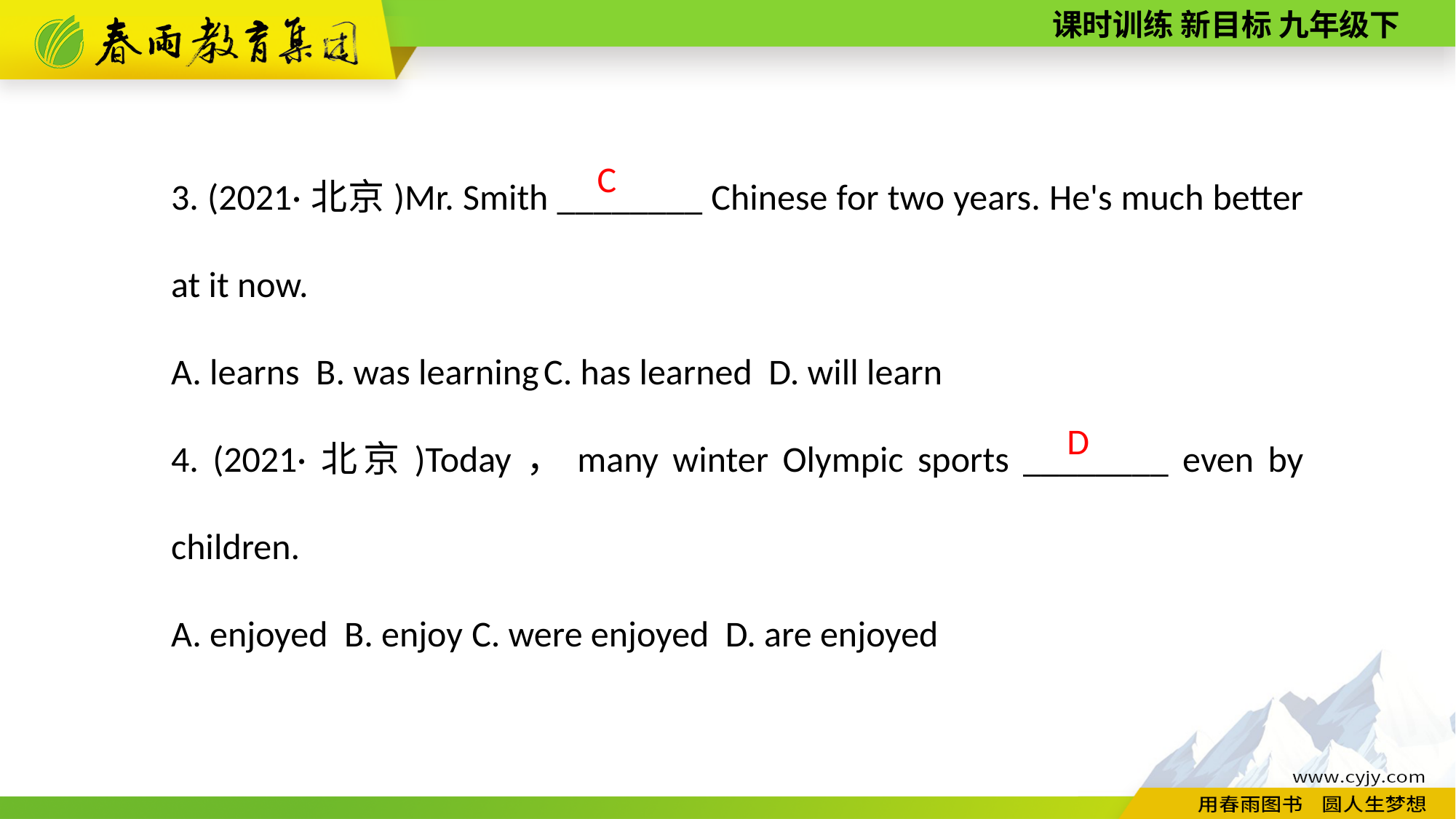

3. (2021·北京)Mr. Smith ________ Chinese for two years. He's much better at it now.
A. learns  B. was learning C. has learned  D. will learn
4. (2021·北京)Today，many winter Olympic sports ________ even by children.
A. enjoyed  B. enjoy  C. were enjoyed  D. are enjoyed
C
D